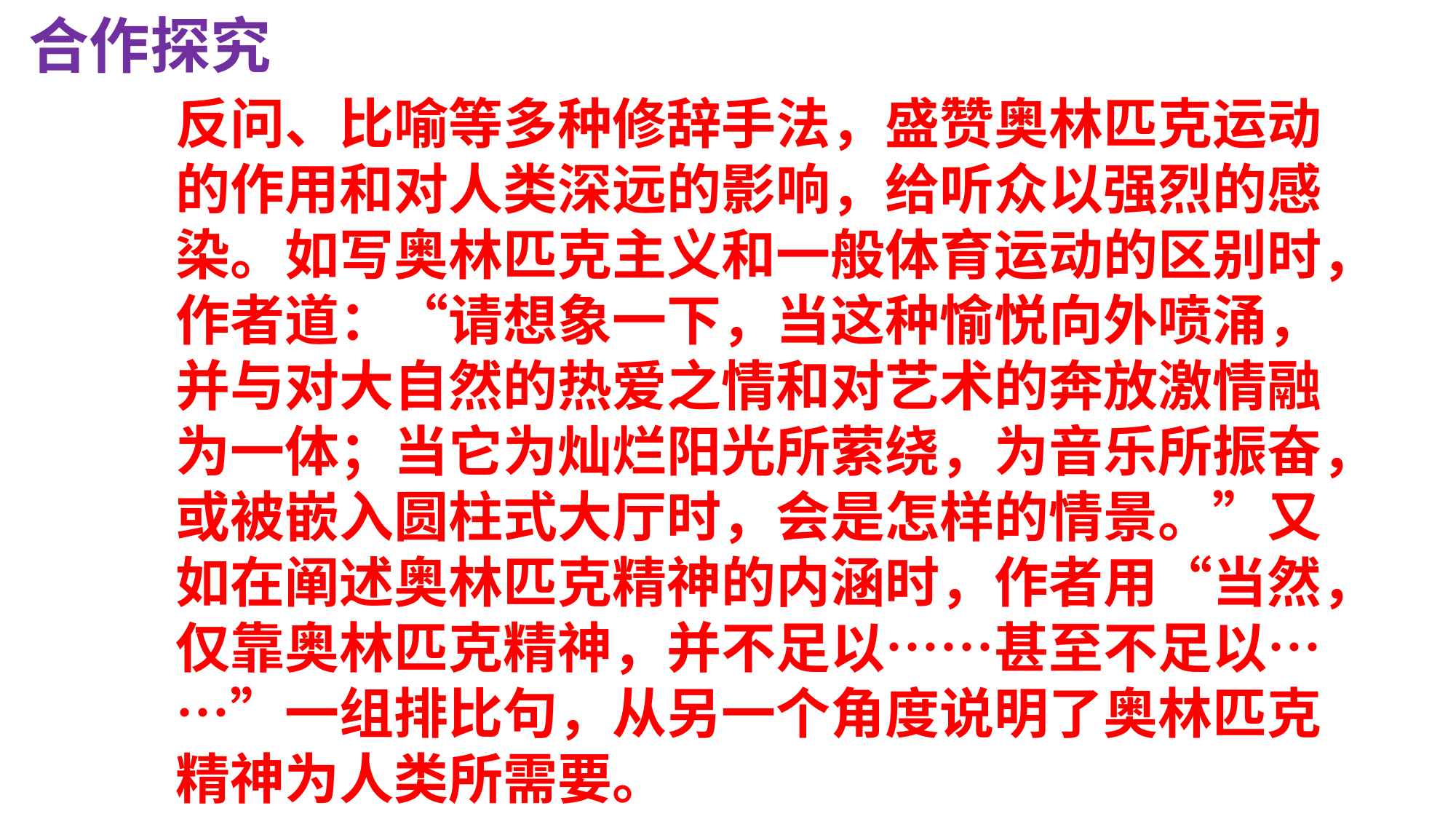

合作探究
反问、比喻等多种修辞手法，盛赞奥林匹克运动的作用和对人类深远的影响，给听众以强烈的感染。如写奥林匹克主义和一般体育运动的区别时，作者道：“请想象一下，当这种愉悦向外喷涌，并与对大自然的热爱之情和对艺术的奔放激情融为一体；当它为灿烂阳光所萦绕，为音乐所振奋，或被嵌入圆柱式大厅时，会是怎样的情景。”又如在阐述奥林匹克精神的内涵时，作者用“当然，仅靠奥林匹克精神，并不足以……甚至不足以……”一组排比句，从另一个角度说明了奥林匹克精神为人类所需要。